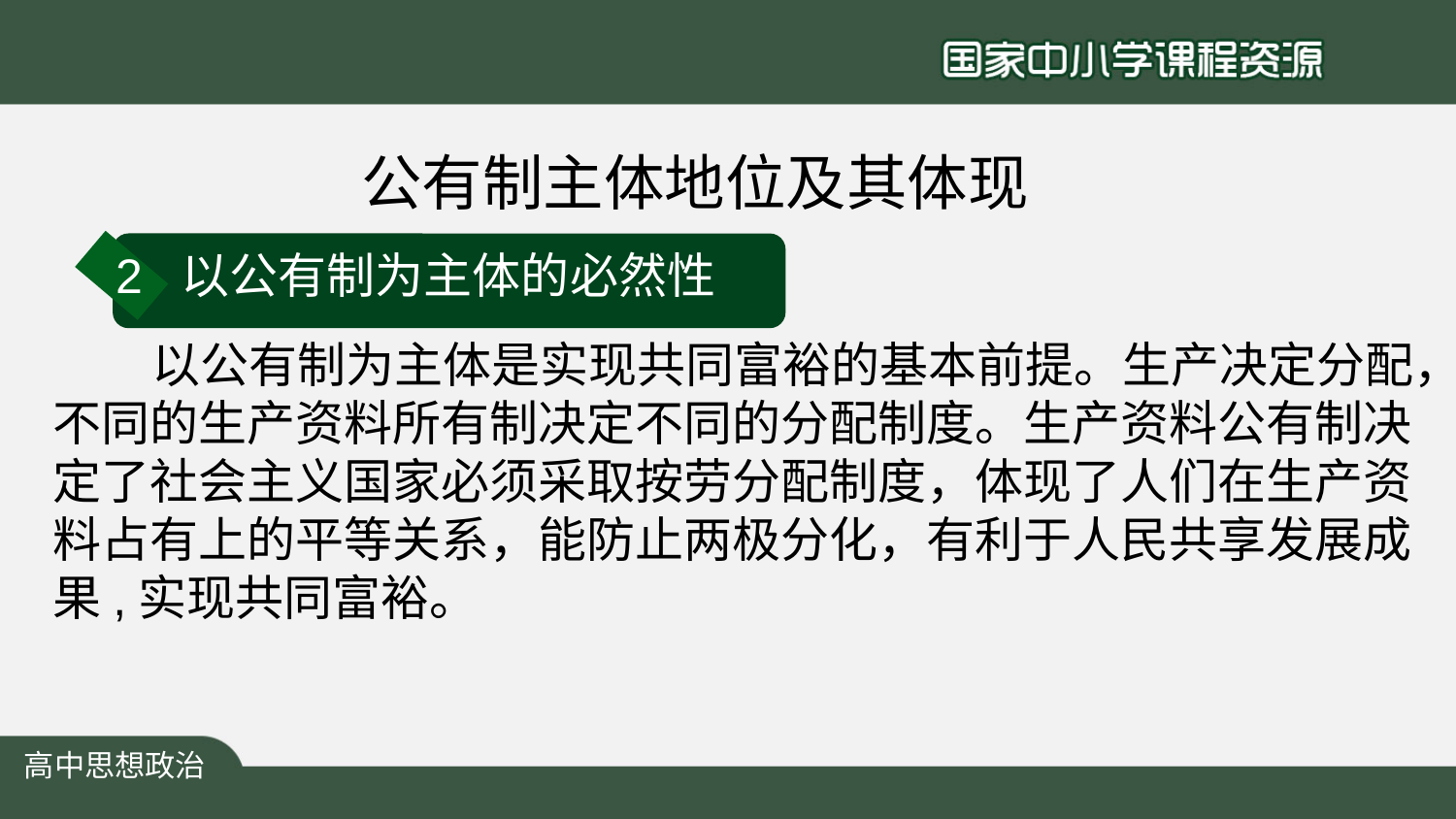

# 公有制主体地位及其体现

2  以公有制为主体的必然性

        以公有制为主体是实现共同富裕的基本前提。生产决定分配，不同的生产资料所有制决定不同的分配制度。生产资料公有制决定了社会主义国家必须采取按劳分配制度，体现了人们在生产资料占有上的平等关系，能防止两极分化，有利于人民共享发展成果,实现共同富裕。